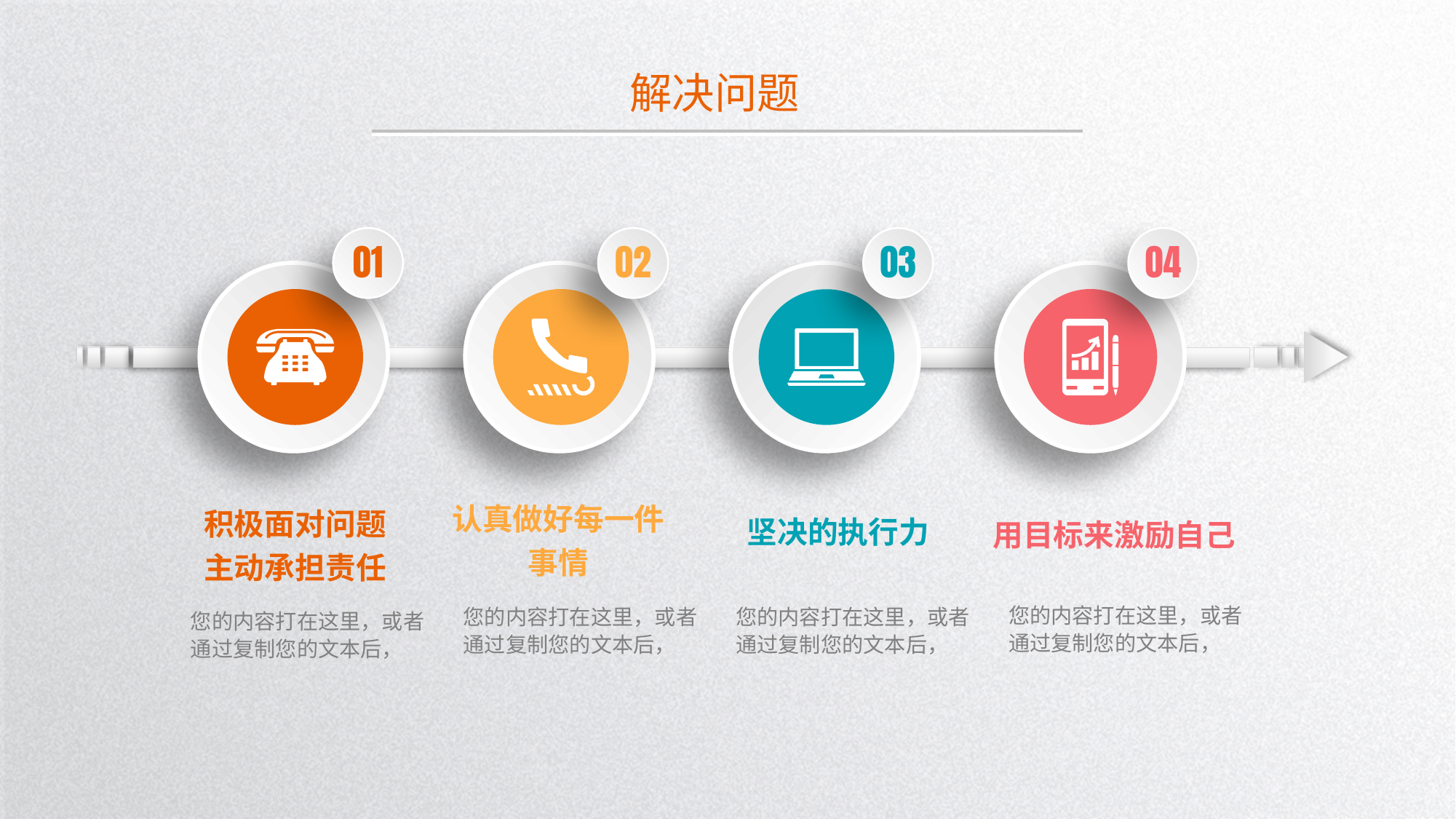

解决问题
01
02
03
04

认真做好每一件事情
积极面对问题
主动承担责任
坚决的执行力
用目标来激励自己
您的内容打在这里，或者通过复制您的文本后，
您的内容打在这里，或者通过复制您的文本后，
您的内容打在这里，或者通过复制您的文本后，
您的内容打在这里，或者通过复制您的文本后，